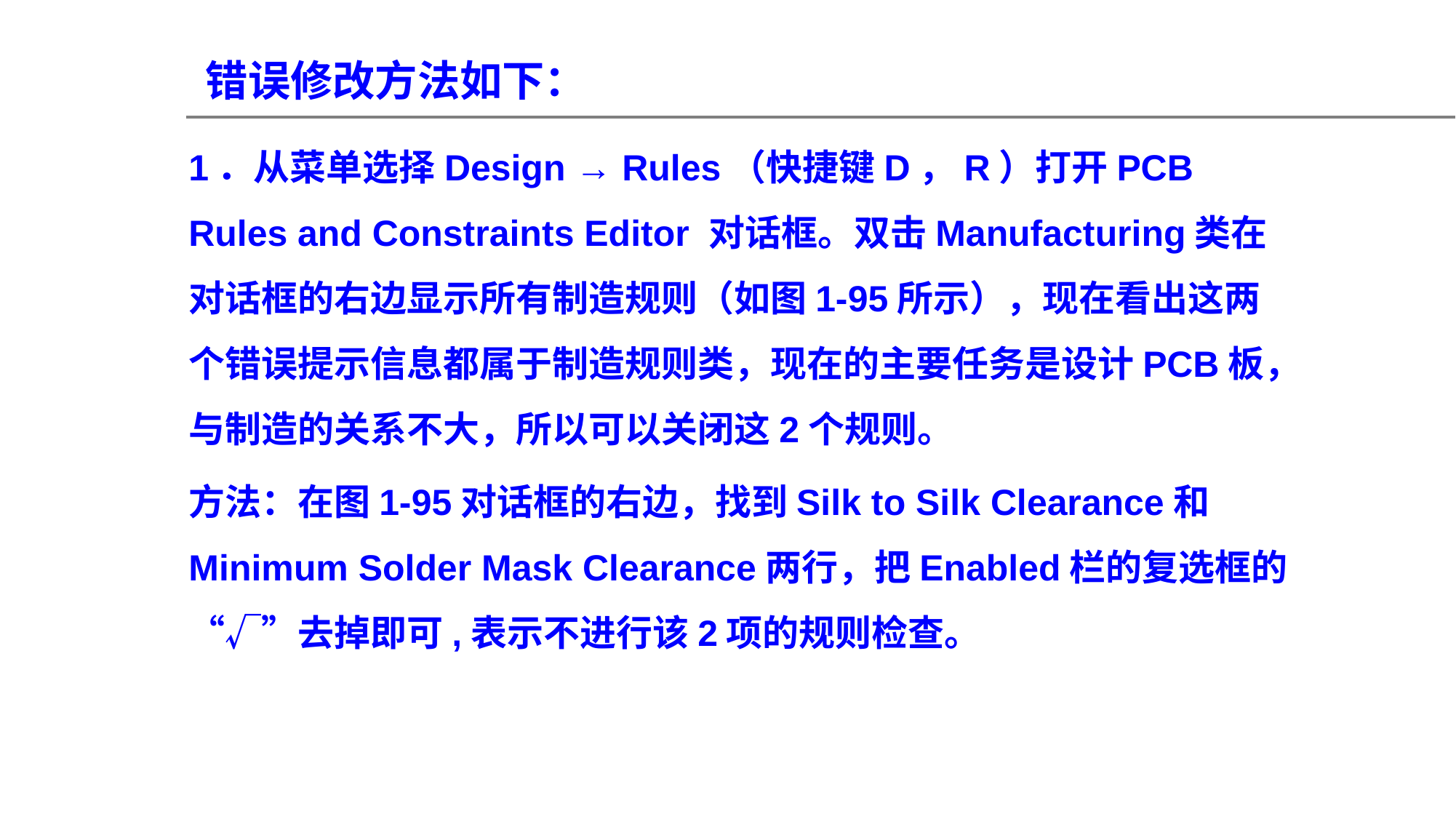

错误修改方法如下：
1．从菜单选择Design → Rules（快捷键D，R）打开PCB Rules and Constraints Editor 对话框。双击Manufacturing类在对话框的右边显示所有制造规则（如图1-95所示），现在看出这两个错误提示信息都属于制造规则类，现在的主要任务是设计PCB板，与制造的关系不大，所以可以关闭这2个规则。
方法：在图1-95对话框的右边，找到Silk to Silk Clearance和Minimum Solder Mask Clearance两行，把Enabled栏的复选框的“√”去掉即可,表示不进行该2项的规则检查。